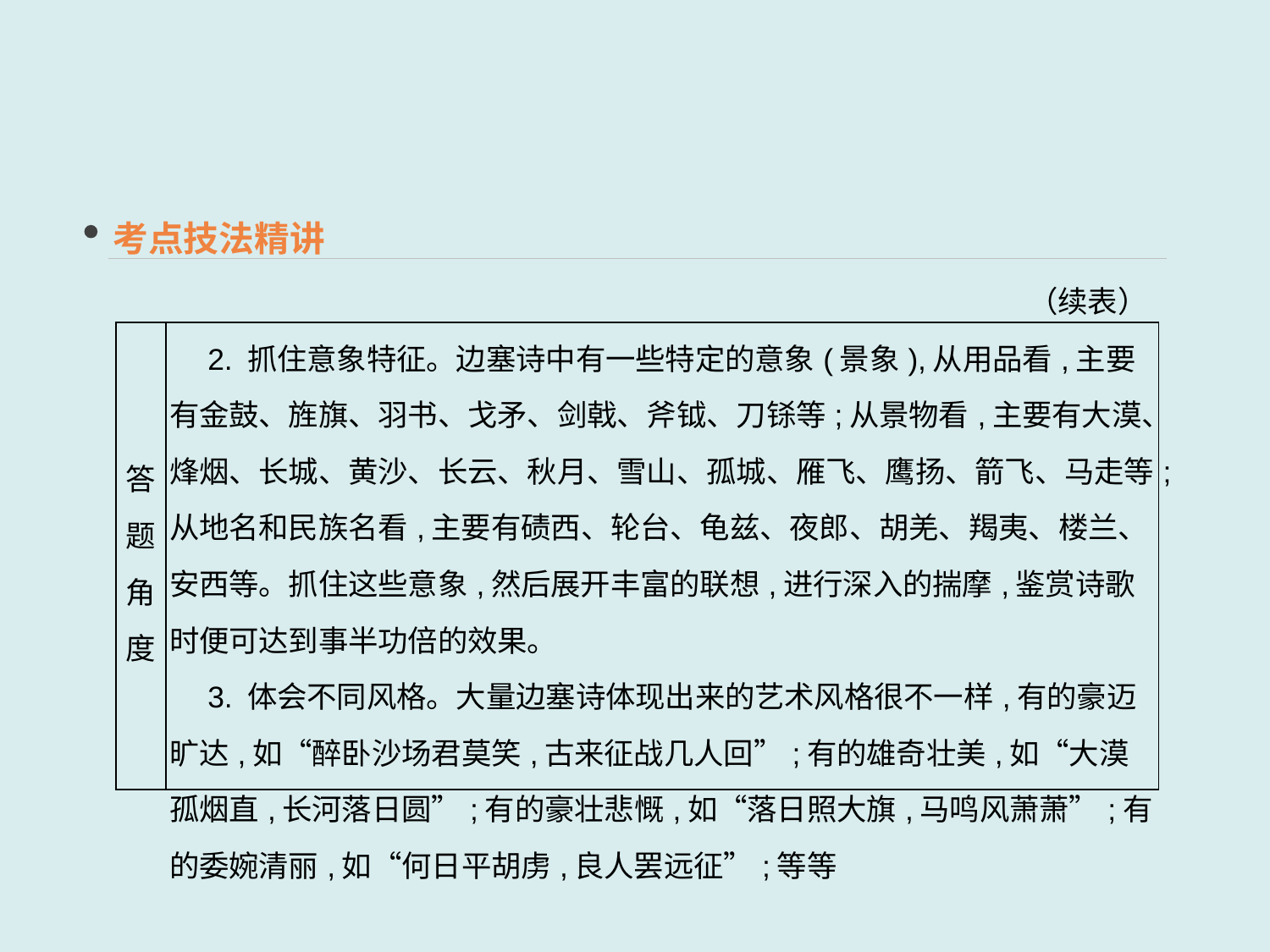

考点技法精讲

（续表）
| 答题角度 | 2. 抓住意象特征。边塞诗中有一些特定的意象(景象),从用品看,主要有金鼓、旌旗、羽书、戈矛、剑戟、斧钺、刀铩等;从景物看,主要有大漠、烽烟、长城、黄沙、长云、秋月、雪山、孤城、雁飞、鹰扬、箭飞、马走等;从地名和民族名看,主要有碛西、轮台、龟兹、夜郎、胡羌、羯夷、楼兰、安西等。抓住这些意象,然后展开丰富的联想,进行深入的揣摩,鉴赏诗歌时便可达到事半功倍的效果。 　3. 体会不同风格。大量边塞诗体现出来的艺术风格很不一样,有的豪迈旷达,如“醉卧沙场君莫笑,古来征战几人回”;有的雄奇壮美,如“大漠孤烟直,长河落日圆”;有的豪壮悲慨,如“落日照大旗,马鸣风萧萧”;有的委婉清丽,如“何日平胡虏,良人罢远征”;等等 |
| --- | --- |